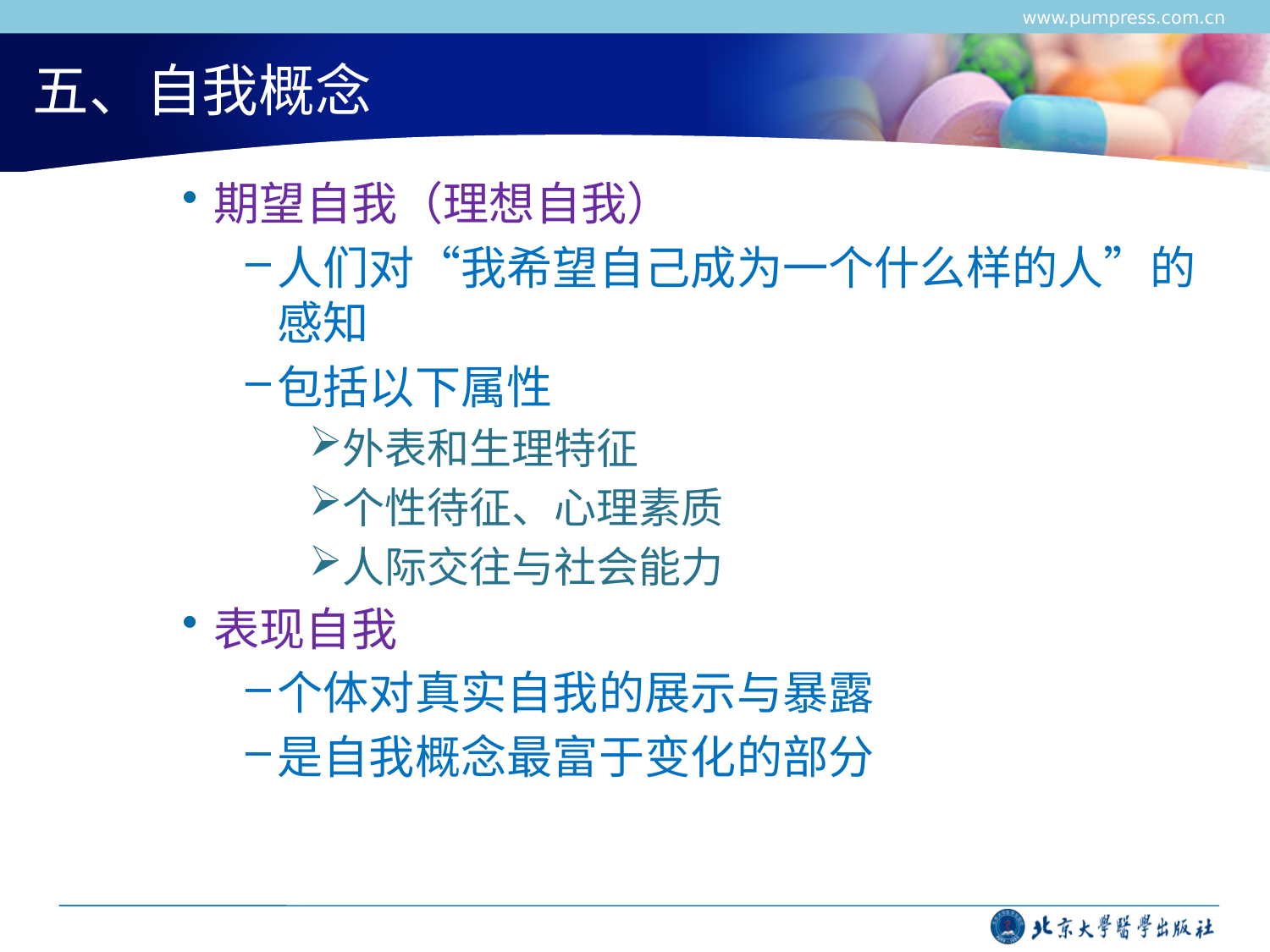

www.pumpress.com.cn
# 五、自我概念
期望自我（理想自我）
人们对“我希望自己成为一个什么样的人”的感知
包括以下属性
外表和生理特征
个性待征、心理素质
人际交往与社会能力
表现自我
个体对真实自我的展示与暴露
是自我概念最富于变化的部分